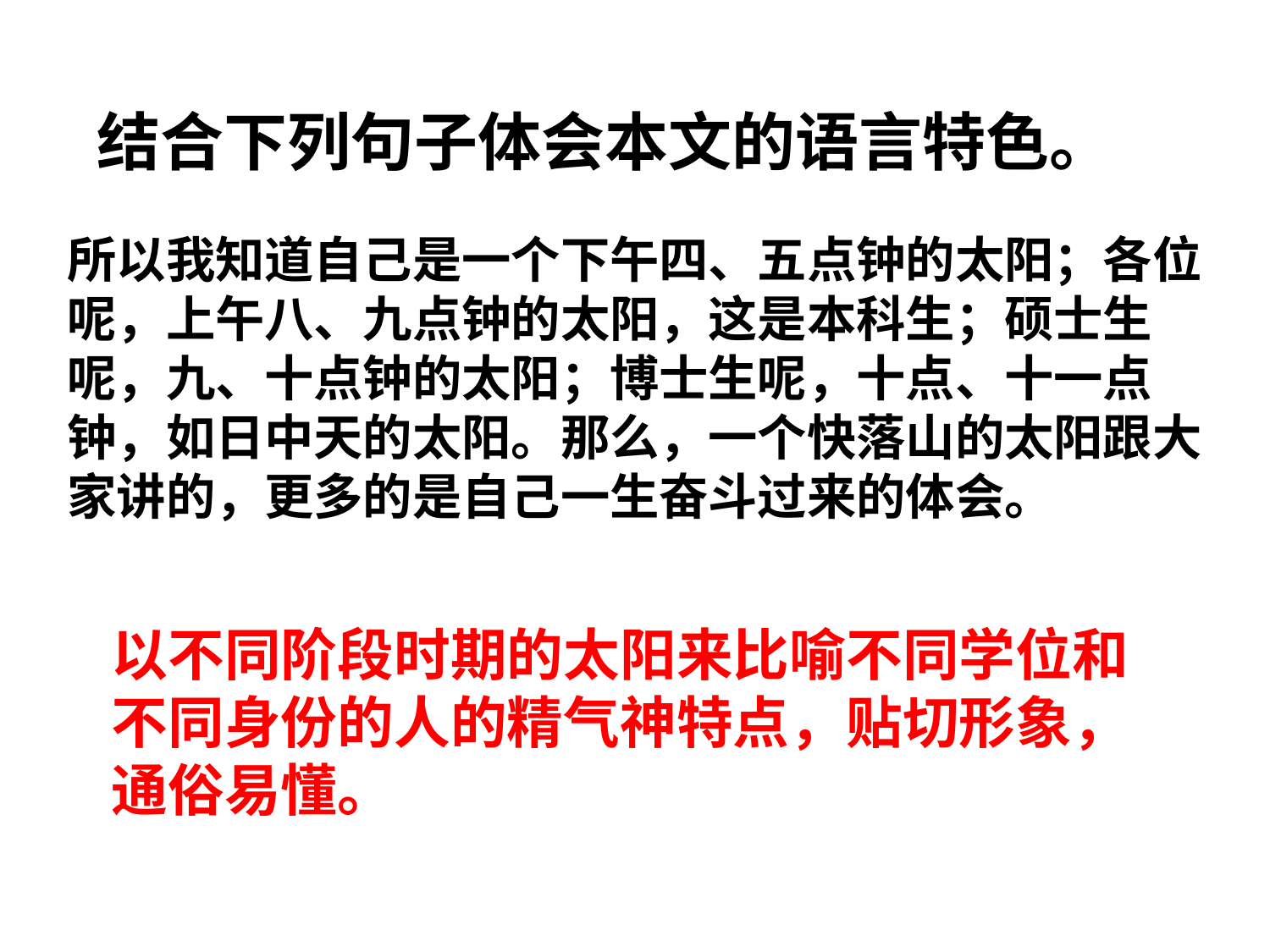

结合下列句子体会本文的语言特色。
所以我知道自己是一个下午四、五点钟的太阳；各位呢，上午八、九点钟的太阳，这是本科生；硕士生呢，九、十点钟的太阳；博士生呢，十点、十一点钟，如日中天的太阳。那么，一个快落山的太阳跟大家讲的，更多的是自己一生奋斗过来的体会。
以不同阶段时期的太阳来比喻不同学位和不同身份的人的精气神特点，贴切形象，通俗易懂。